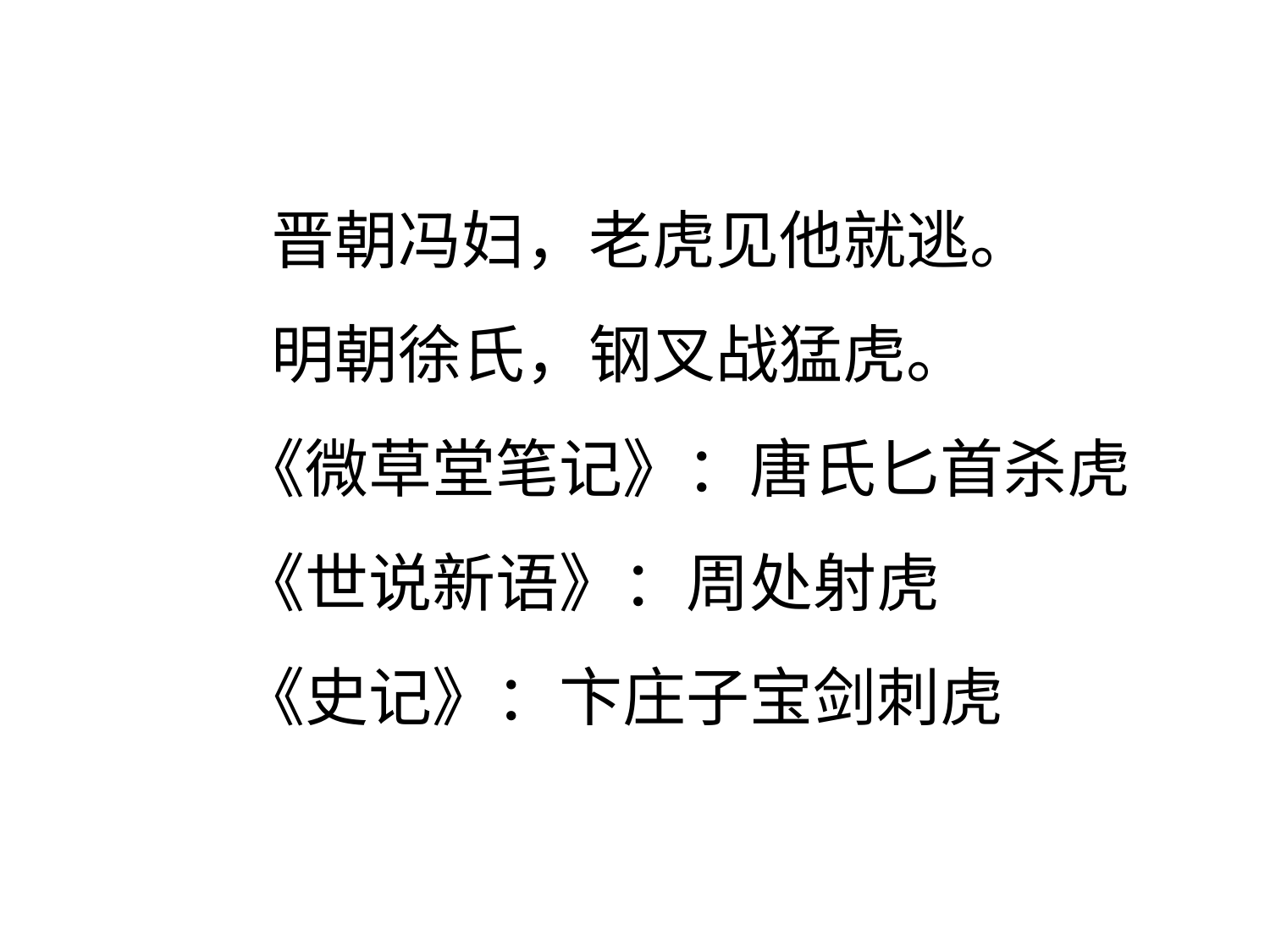

晋朝冯妇，老虎见他就逃。
 明朝徐氏，钢叉战猛虎。
《微草堂笔记》：唐氏匕首杀虎
《世说新语》：周处射虎
《史记》：卞庄子宝剑刺虎